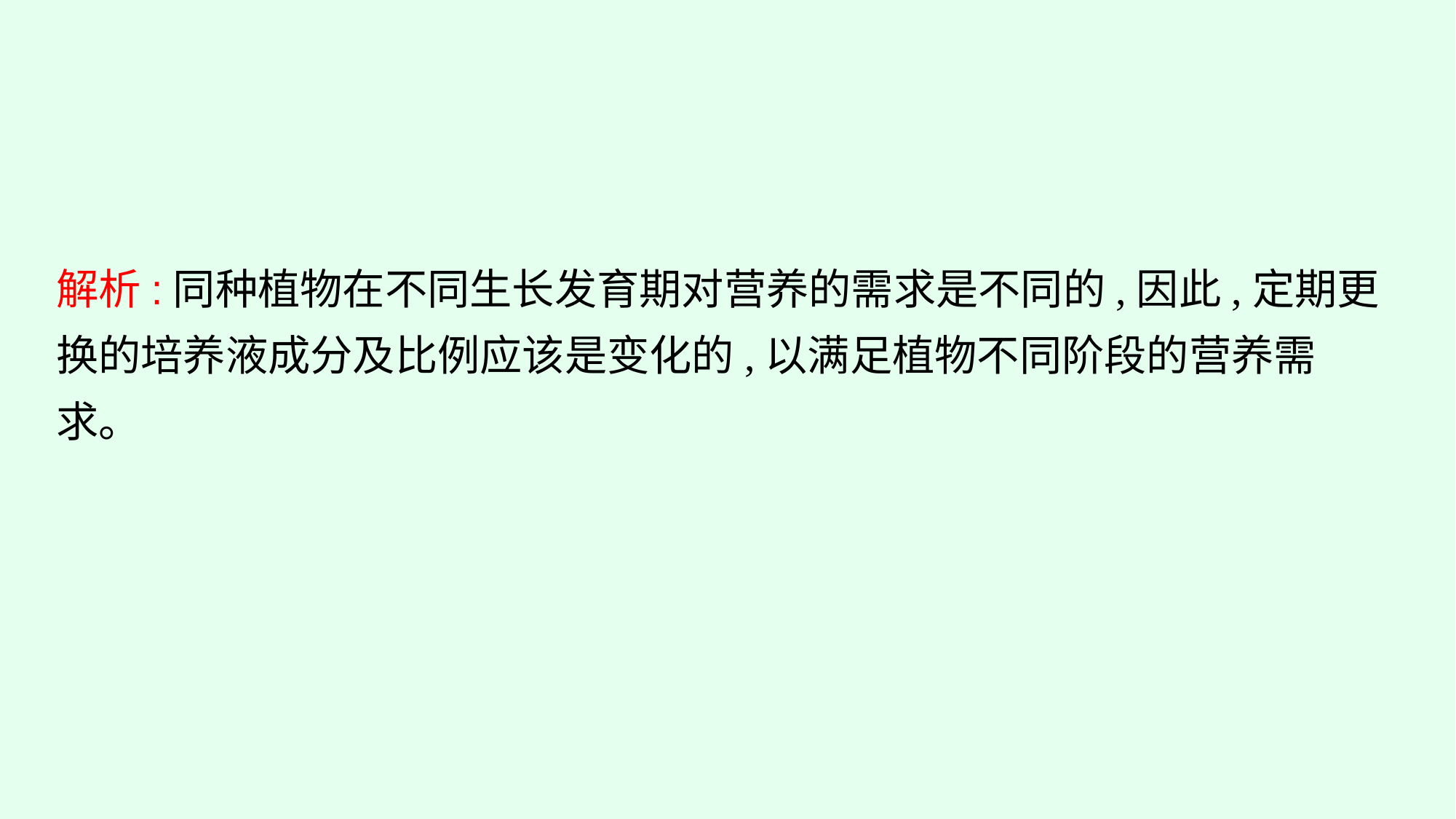

解析:同种植物在不同生长发育期对营养的需求是不同的,因此,定期更换的培养液成分及比例应该是变化的,以满足植物不同阶段的营养需求。